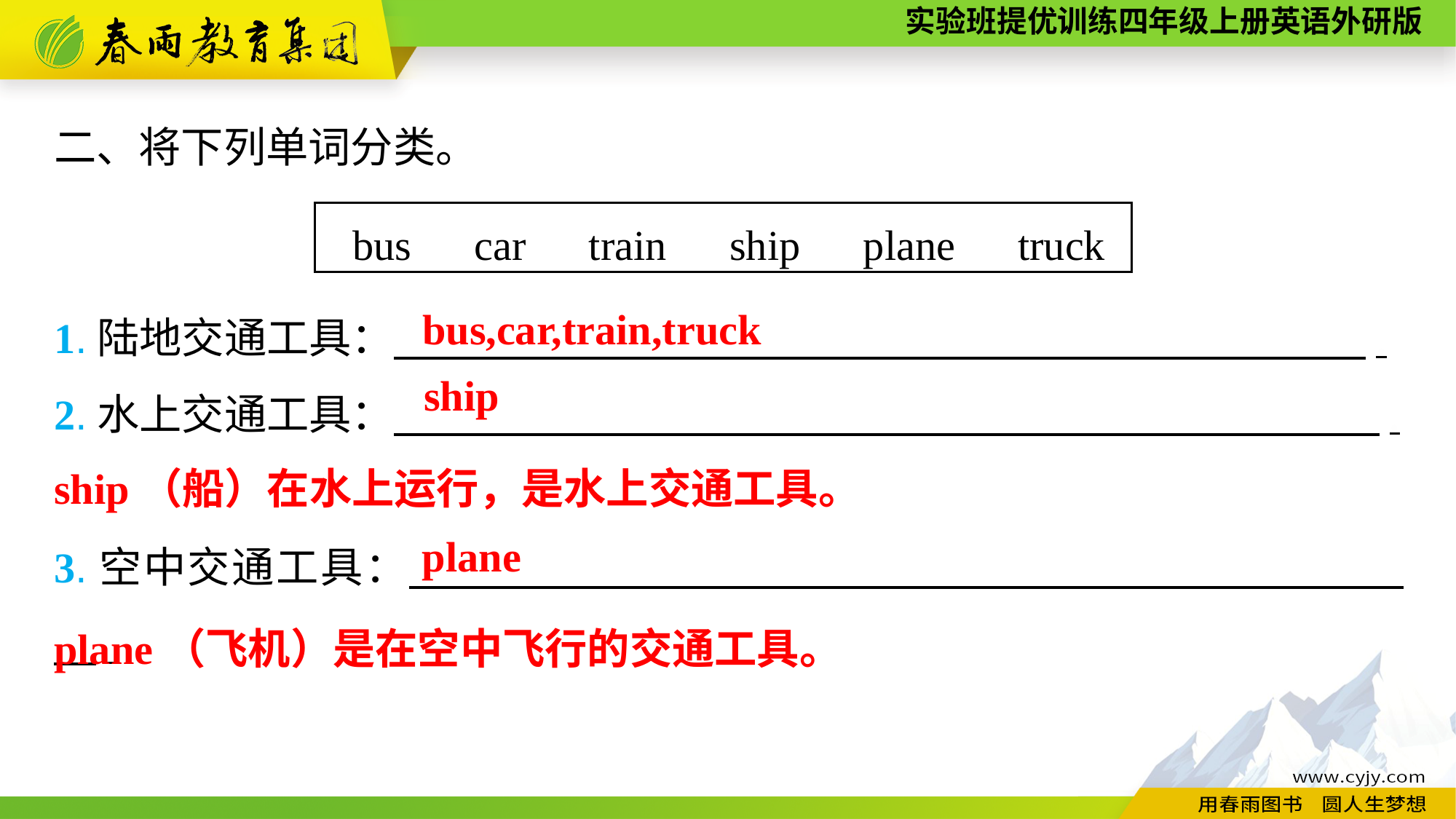

二、将下列单词分类。

1.陆地交通工具：　　　　　　　　　　　                      　　　　　　　.
2.水上交通工具：　　　　　　　　　　          　　　　　　　　　　　.

3.空中交通工具：　　　　　　　　　　　　  　　　　　　　　　　　.
bus　car　train　ship　plane　truck

bus,car,train,truck
ship
ship（船）在水上运行，是水上交通工具。
plane
plane（飞机）是在空中飞行的交通工具。